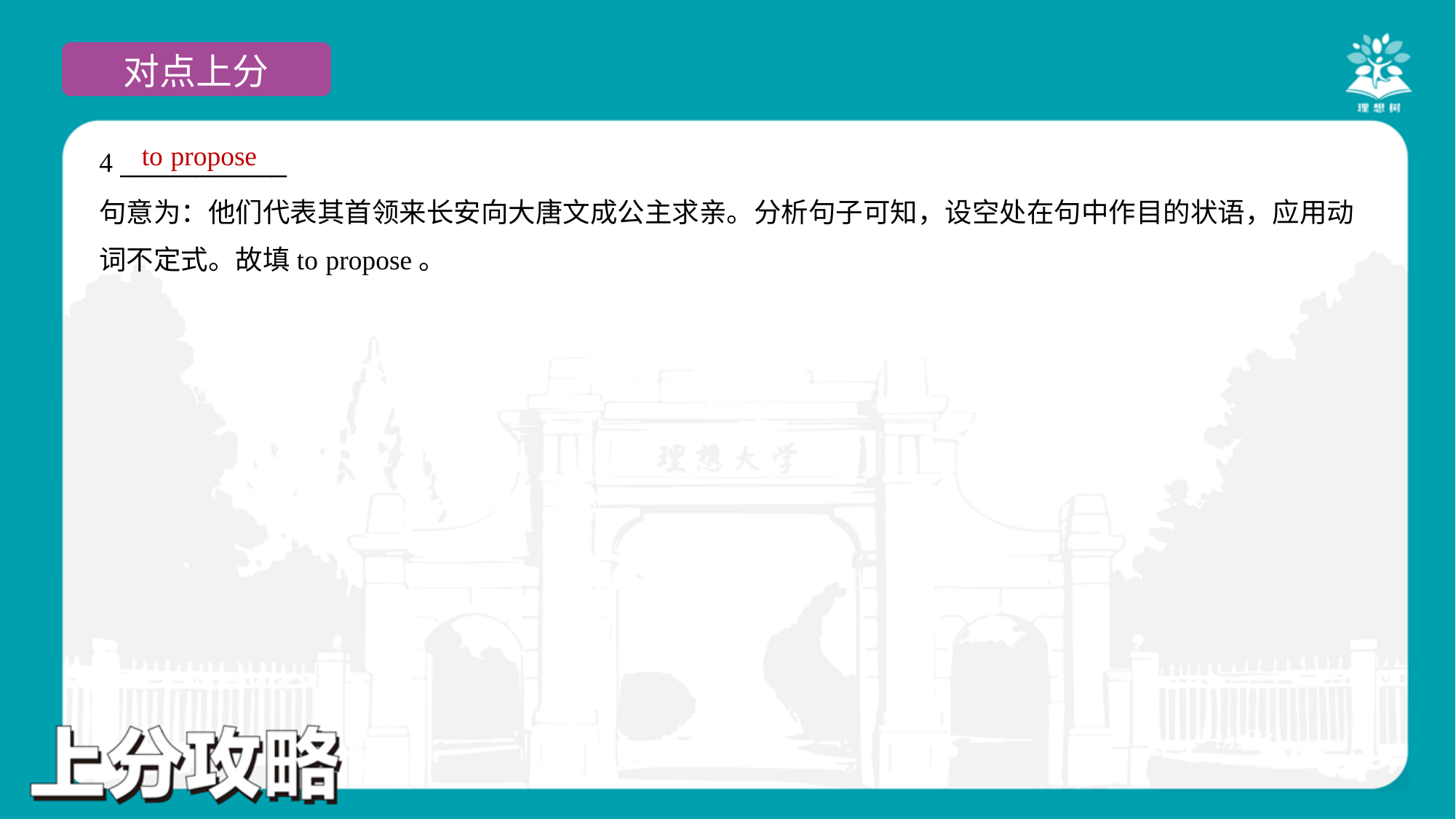

to propose
4 ___________
句意为：他们代表其首领来长安向大唐文成公主求亲。分析句子可知，设空处在句中作目的状语，应用动
词不定式。故填to propose。